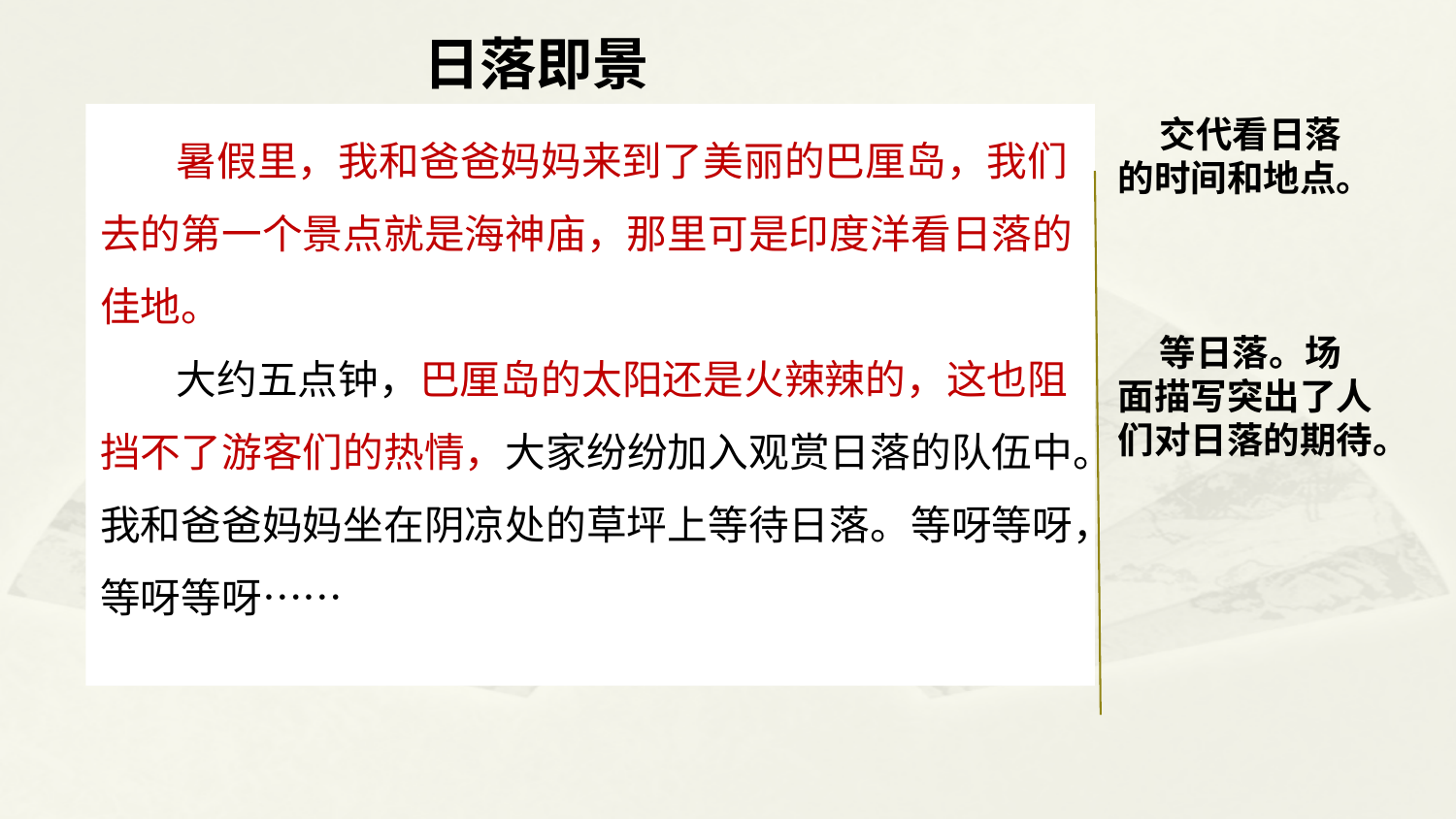

日落即景
  暑假里，我和爸爸妈妈来到了美丽的巴厘岛，我们去的第一个景点就是海神庙，那里可是印度洋看日落的佳地。
  大约五点钟，巴厘岛的太阳还是火辣辣的，这也阻挡不了游客们的热情，大家纷纷加入观赏日落的队伍中。我和爸爸妈妈坐在阴凉处的草坪上等待日落。等呀等呀，等呀等呀……

    交代看日落的时间和地点。

    等日落。场面描写突出了人们对日落的期待。